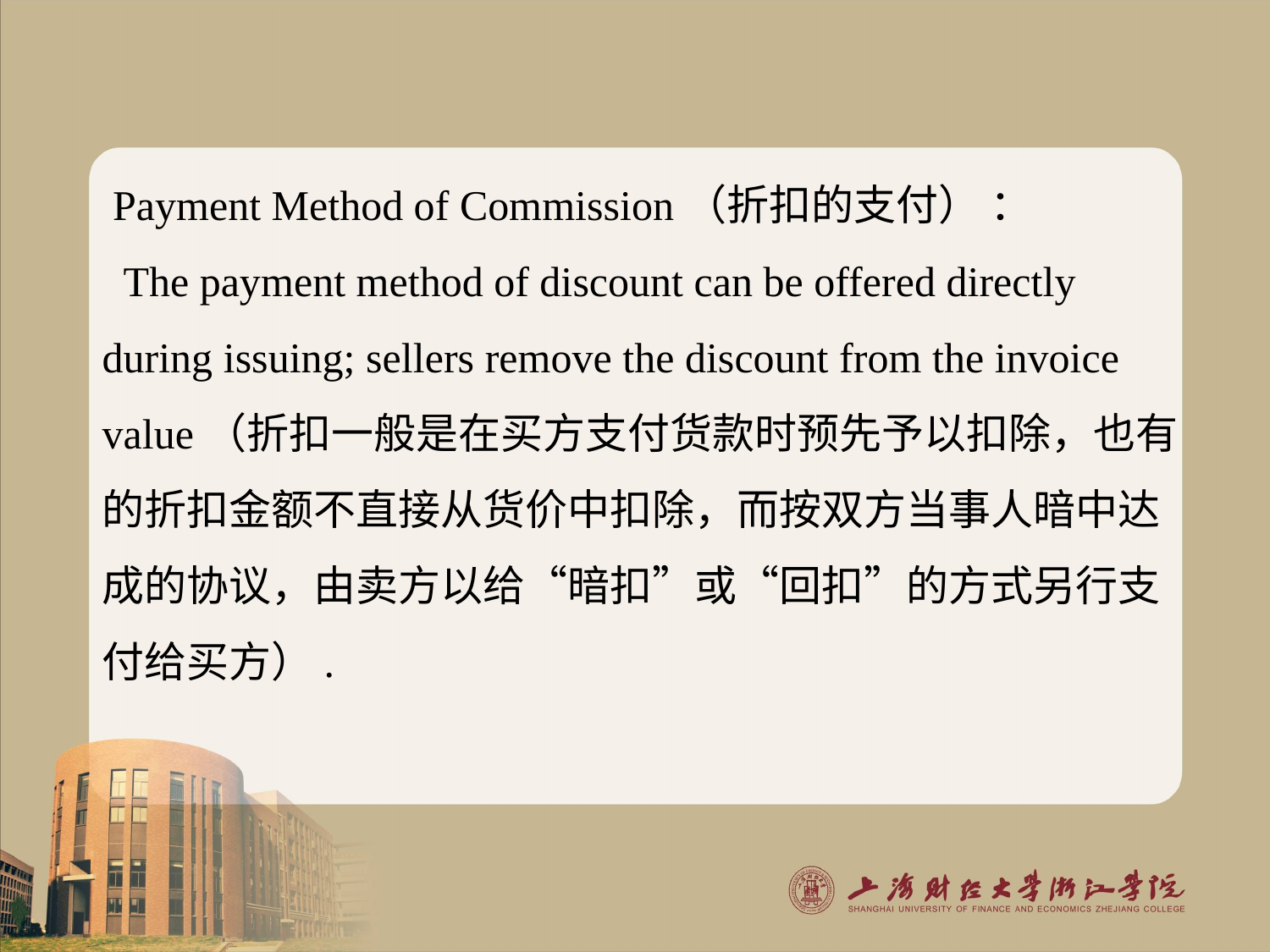

#
 Payment Method of Commission（折扣的支付） ：
  The payment method of discount can be offered directly during issuing; sellers remove the discount from the invoice value（折扣一般是在买方支付货款时预先予以扣除，也有的折扣金额不直接从货价中扣除，而按双方当事人暗中达成的协议，由卖方以给“暗扣”或“回扣”的方式另行支付给买方）.